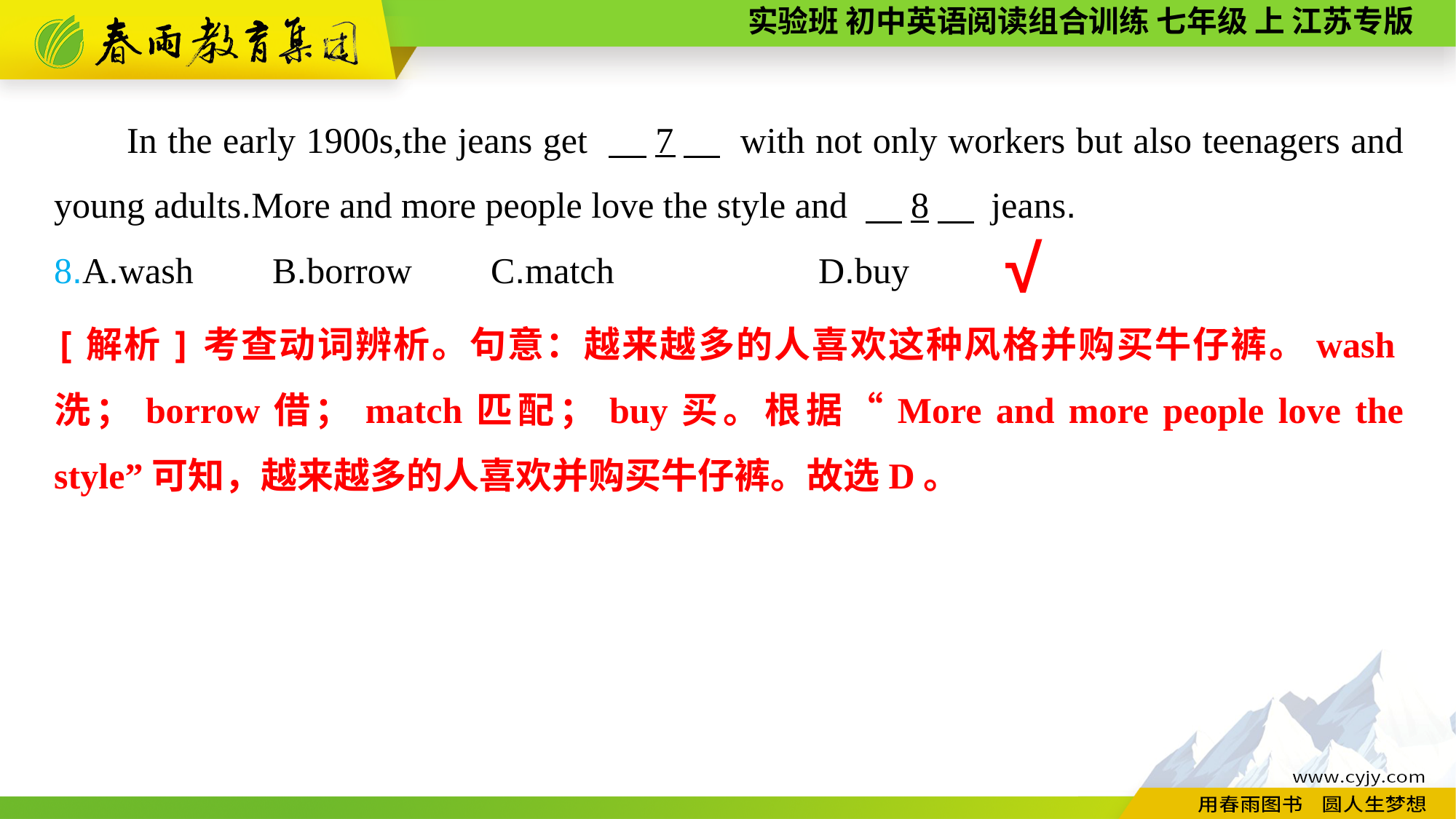

In the early 1900s,the jeans get 　7　 with not only workers but also teenagers and young adults.More and more people love the style and 　8　 jeans.
8.A.wash	B.borrow	C.match		D.buy
√
[解析]考查动词辨析。句意：越来越多的人喜欢这种风格并购买牛仔裤。wash洗；borrow借；match匹配；buy买。根据“More and more people love the style”可知，越来越多的人喜欢并购买牛仔裤。故选D。